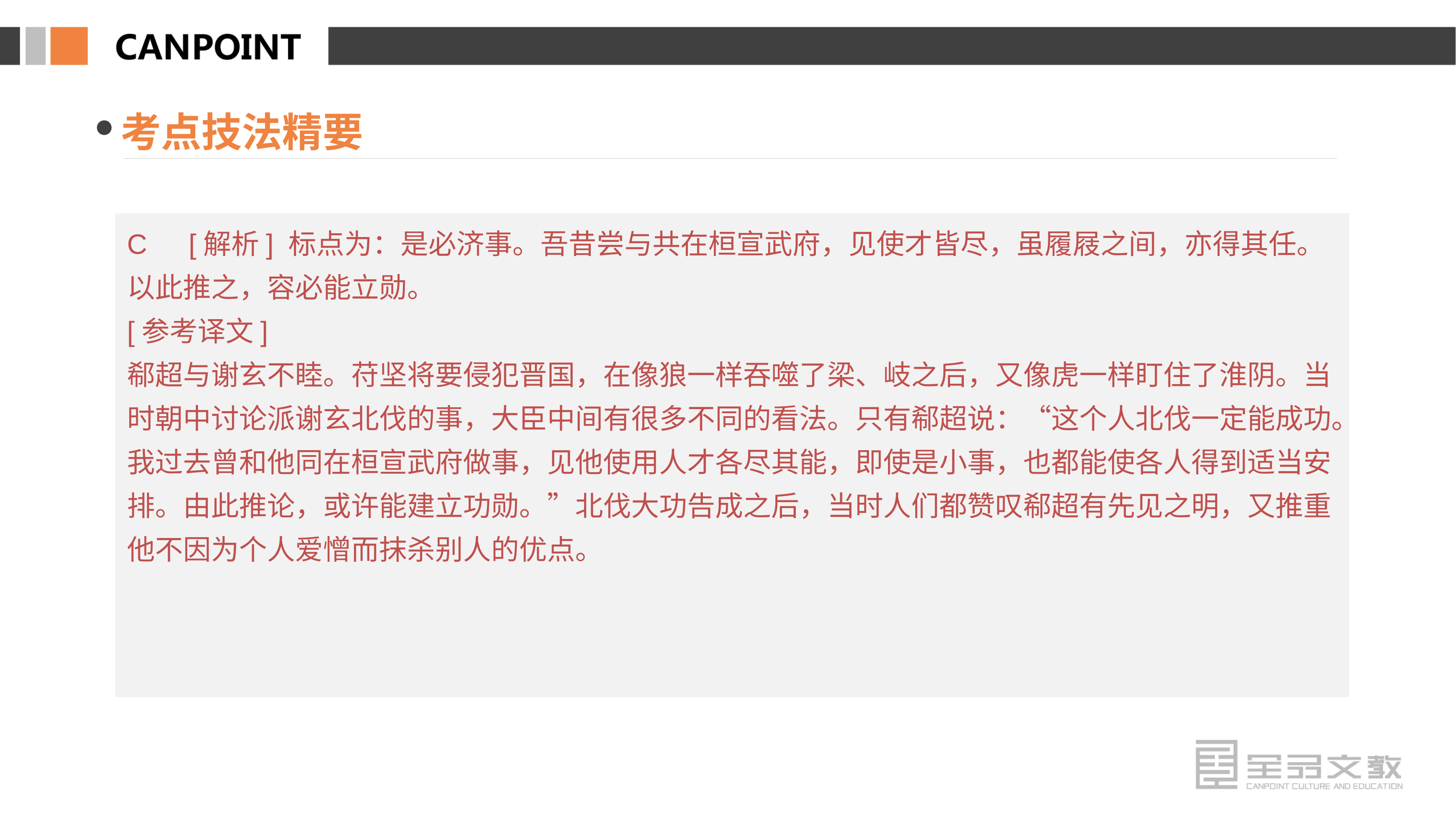

考点技法精要

C　[解析] 标点为：是必济事。吾昔尝与共在桓宣武府，见使才皆尽，虽履屐之间，亦得其任。以此推之，容必能立勋。
[参考译文]
郗超与谢玄不睦。苻坚将要侵犯晋国，在像狼一样吞噬了梁、岐之后，又像虎一样盯住了淮阴。当时朝中讨论派谢玄北伐的事，大臣中间有很多不同的看法。只有郗超说：“这个人北伐一定能成功。我过去曾和他同在桓宣武府做事，见他使用人才各尽其能，即使是小事，也都能使各人得到适当安排。由此推论，或许能建立功勋。”北伐大功告成之后，当时人们都赞叹郗超有先见之明，又推重他不因为个人爱憎而抹杀别人的优点。